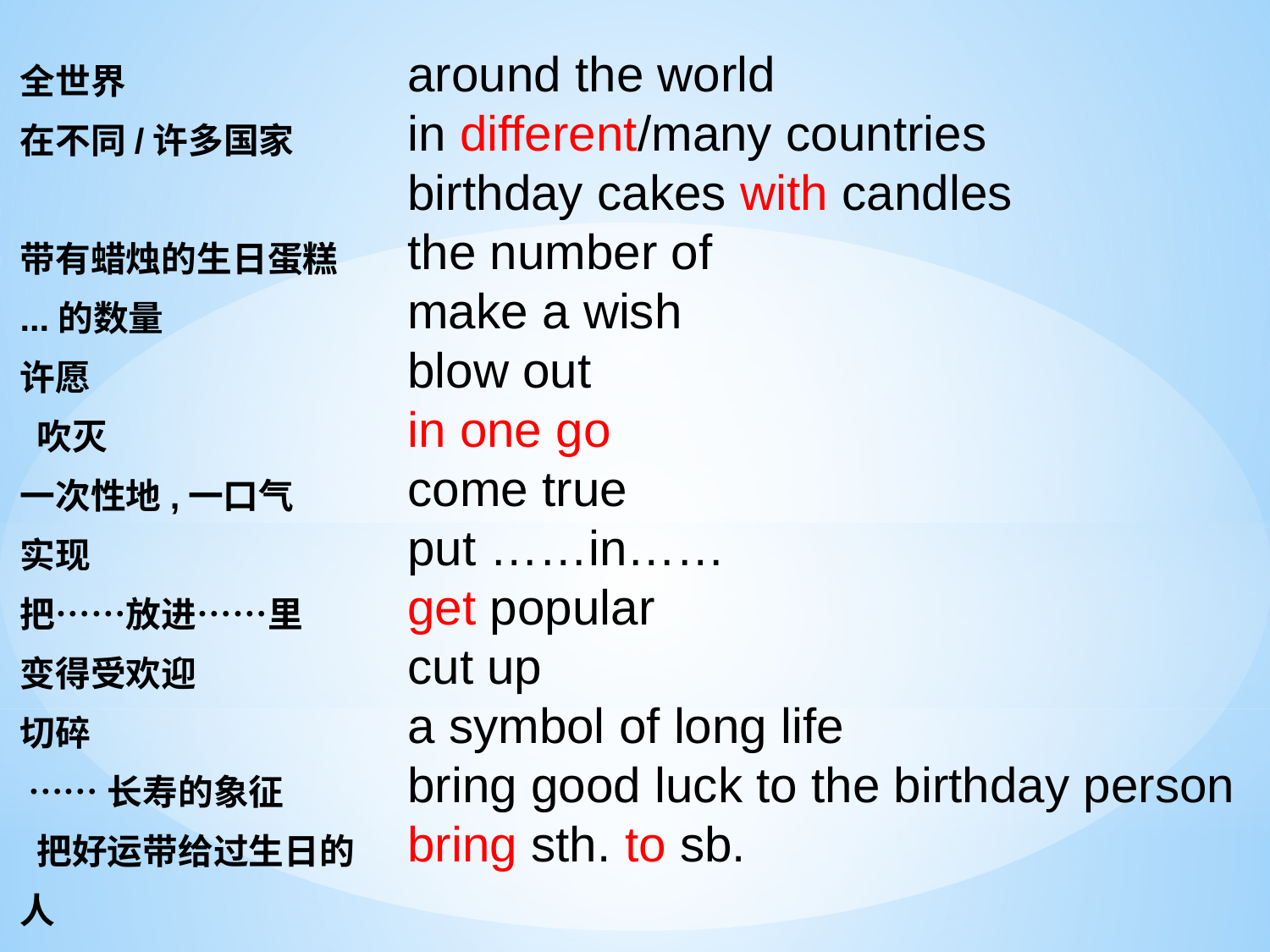

全世界
在不同/许多国家
带有蜡烛的生日蛋糕
...的数量
许愿
 吹灭
一次性地,一口气
实现
把……放进……里
变得受欢迎
切碎
 ……长寿的象征
 把好运带给过生日的人
 把某物带给某人

around the world
in different/many countries
birthday cakes with candles
the number of
make a wish
blow out
in one go
come true
put ……in……
get popular
cut up
a symbol of long life
bring good luck to the birthday person
bring sth. to sb.